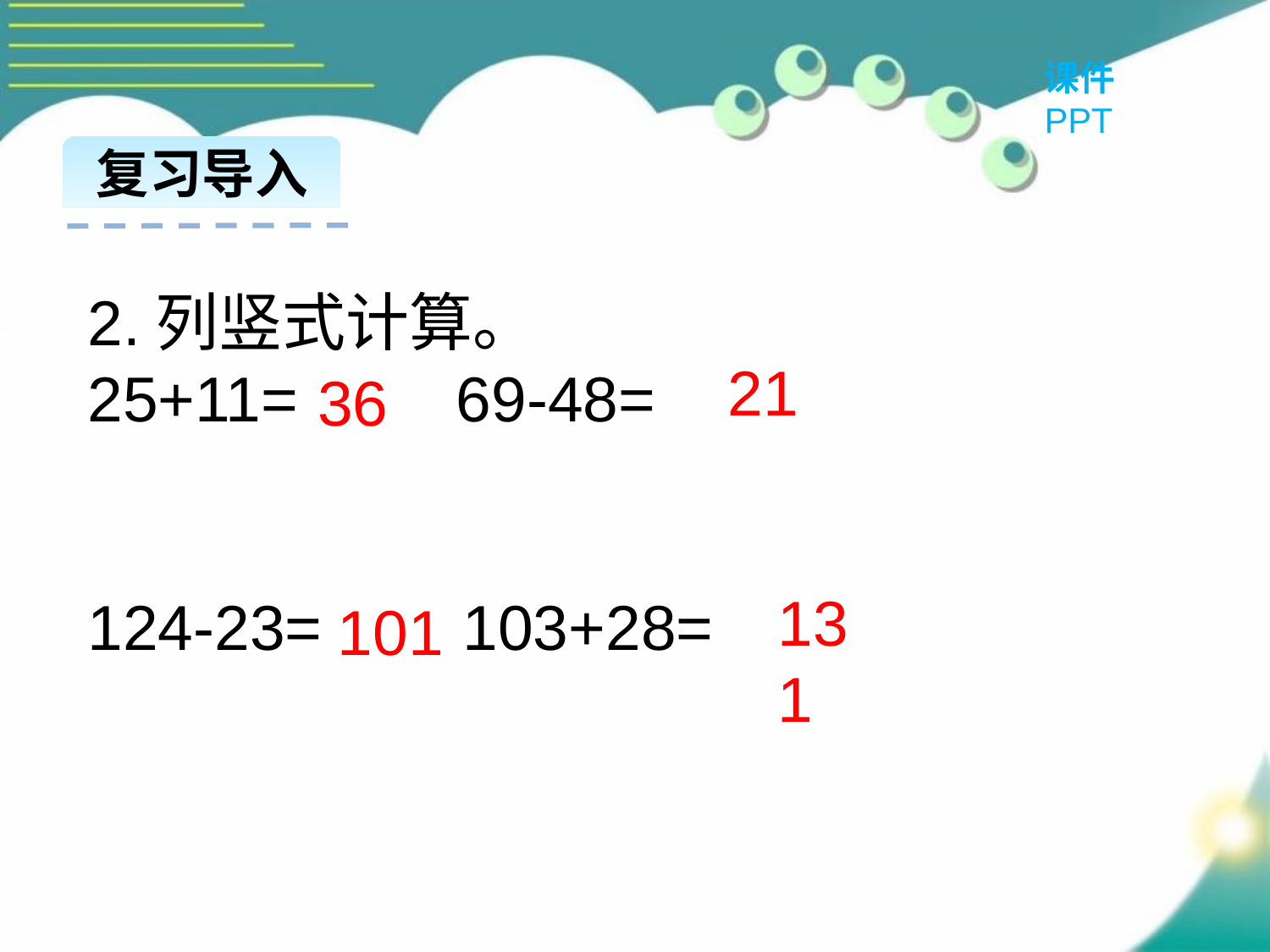

课件PPT
复习导入

2.列竖式计算。
25+11=         69-48=

124-23=        103+28=

21
36
131
101